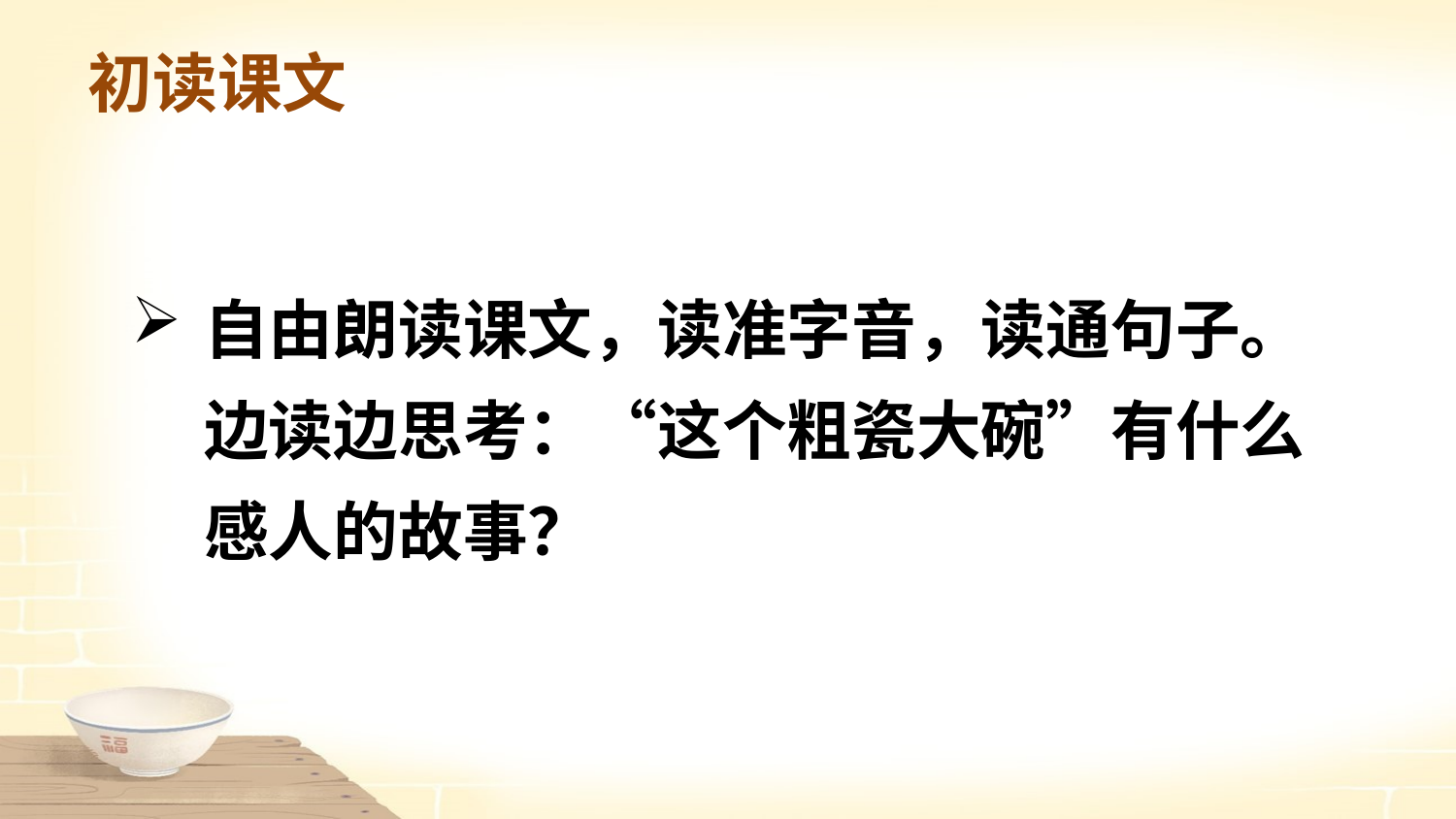

初读课文
自由朗读课文，读准字音，读通句子。边读边思考：“这个粗瓷大碗”有什么感人的故事？